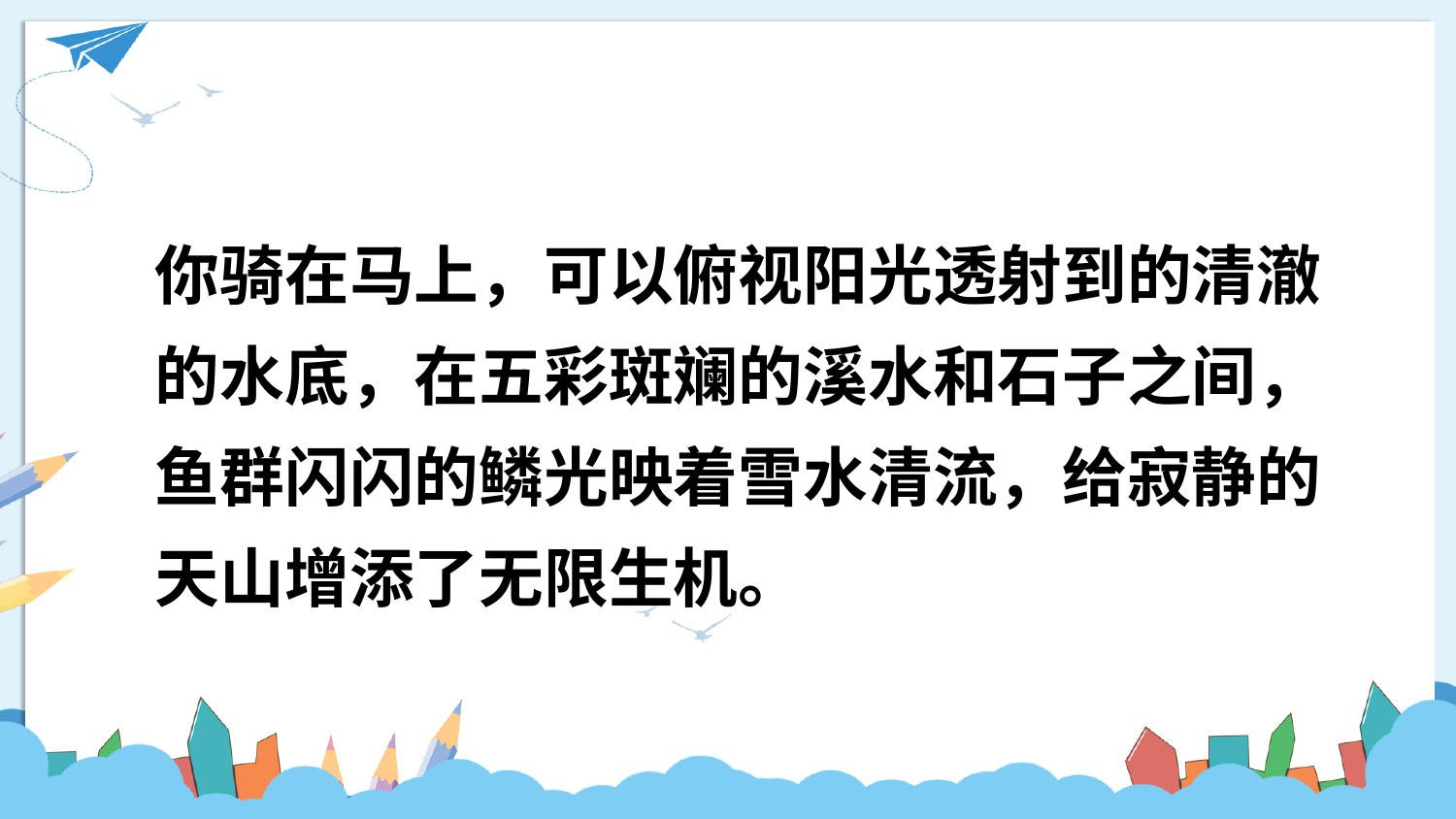

你骑在马上，可以俯视阳光透射到的清澈的水底，在五彩斑斓的溪水和石子之间，鱼群闪闪的鳞光映着雪水清流，给寂静的天山增添了无限生机。